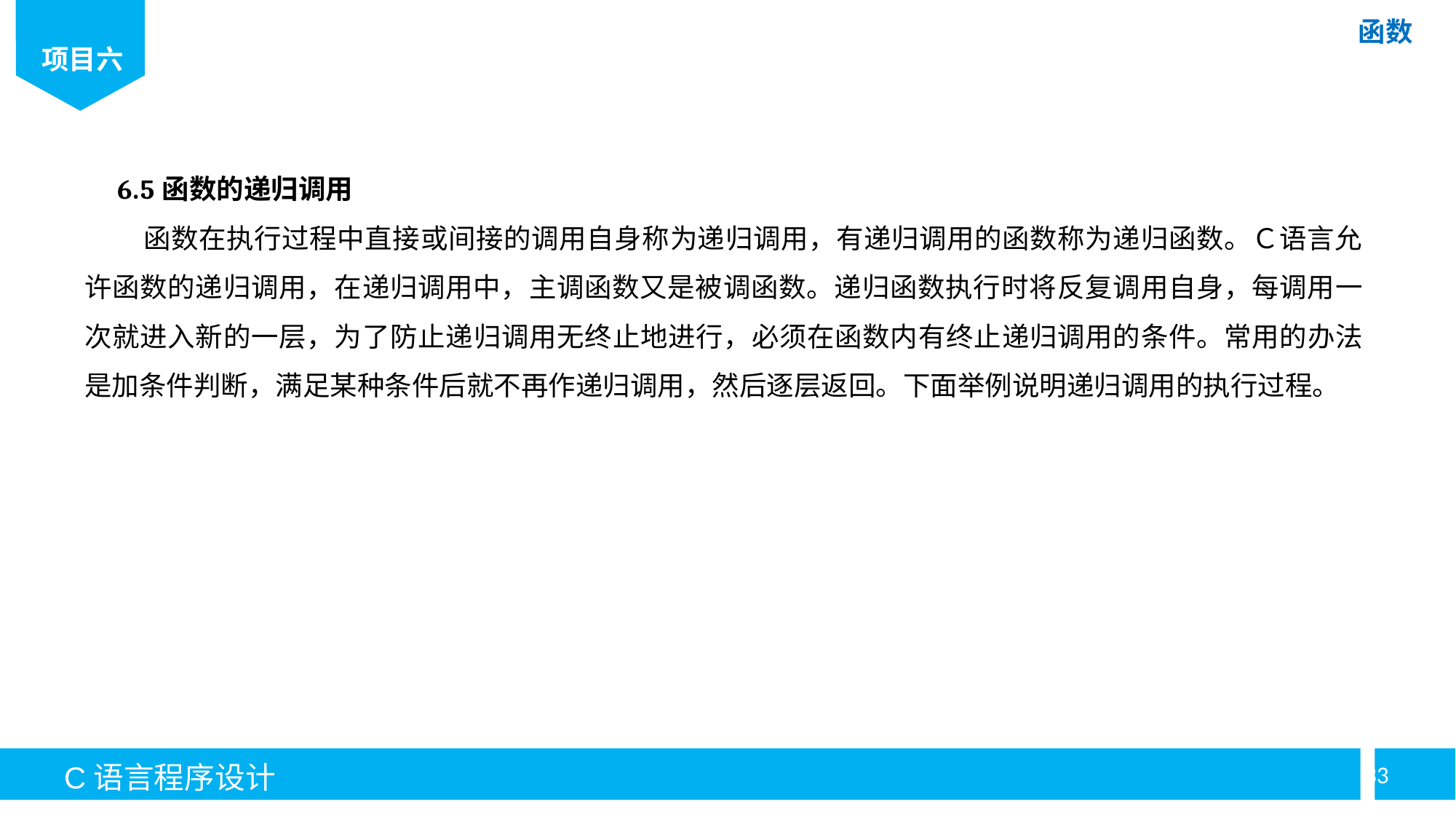

6.5函数的递归调用
   函数在执行过程中直接或间接的调用自身称为递归调用，有递归调用的函数称为递归函数。Ｃ语言允许函数的递归调用，在递归调用中，主调函数又是被调函数。递归函数执行时将反复调用自身，每调用一次就进入新的一层，为了防止递归调用无终止地进行，必须在函数内有终止递归调用的条件。常用的办法是加条件判断，满足某种条件后就不再作递归调用，然后逐层返回。下面举例说明递归调用的执行过程。